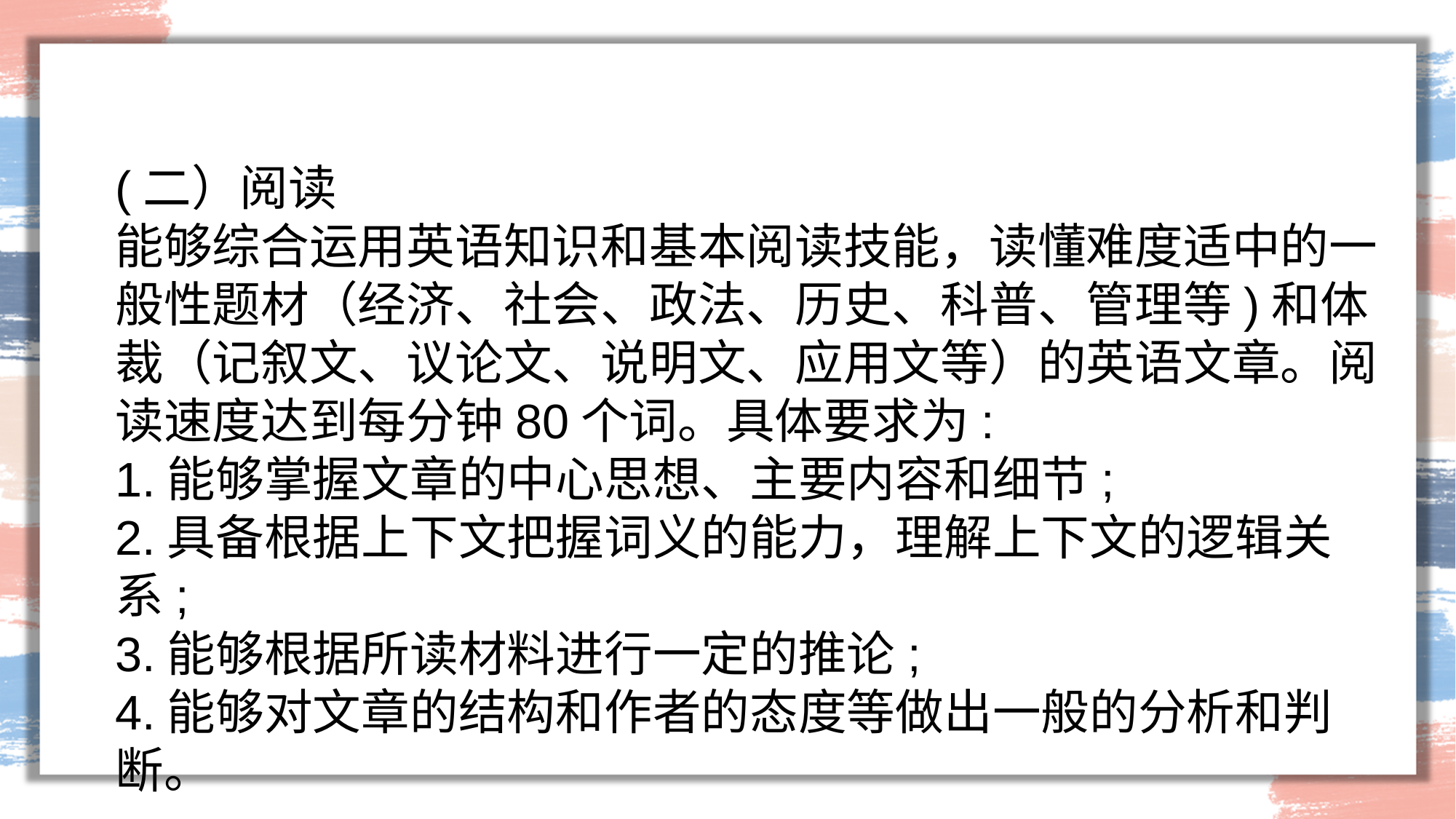

(二）阅读
能够综合运用英语知识和基本阅读技能，读懂难度适中的一般性题材（经济、社会、政法、历史、科普、管理等)和体裁（记叙文、议论文、说明文、应用文等）的英语文章。阅读速度达到每分钟80个词。具体要求为:
1.能够掌握文章的中心思想、主要内容和细节;
2.具备根据上下文把握词义的能力，理解上下文的逻辑关系;
3.能够根据所读材料进行一定的推论;
4.能够对文章的结构和作者的态度等做出一般的分析和判断。